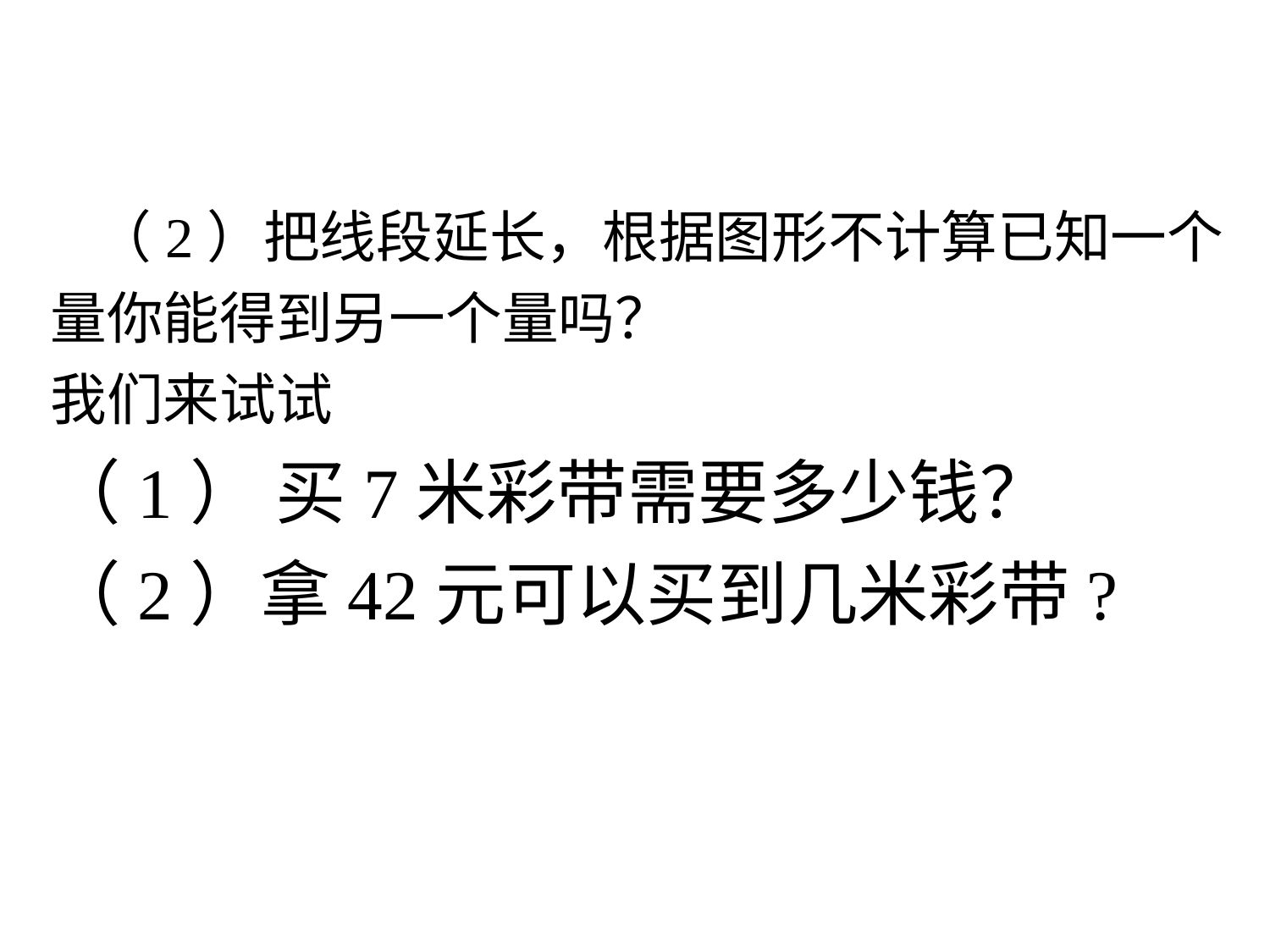

（2）把线段延长，根据图形不计算已知一个量你能得到另一个量吗？
我们来试试
（1） 买7米彩带需要多少钱？
（2）拿42元可以买到几米彩带?